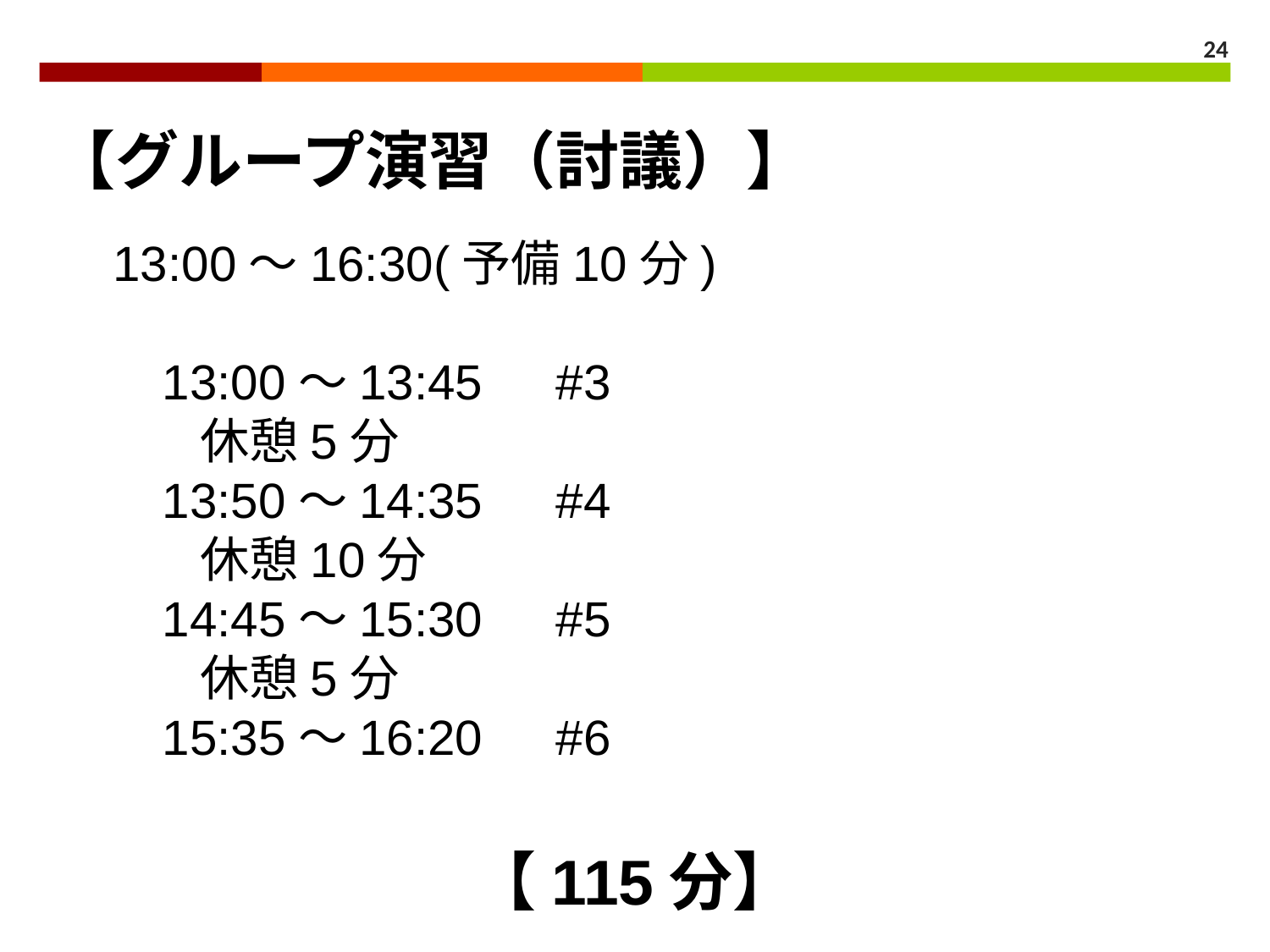

24
【グループ演習（討議）】

　13:00～16:30(予備10分)

　　13:00～13:45　#3
　　　休憩5分
　　13:50～14:35　#4
　　　休憩10分
　　14:45～15:30　#5
　　　休憩5分
　　15:35～16:20　#6

【115分】